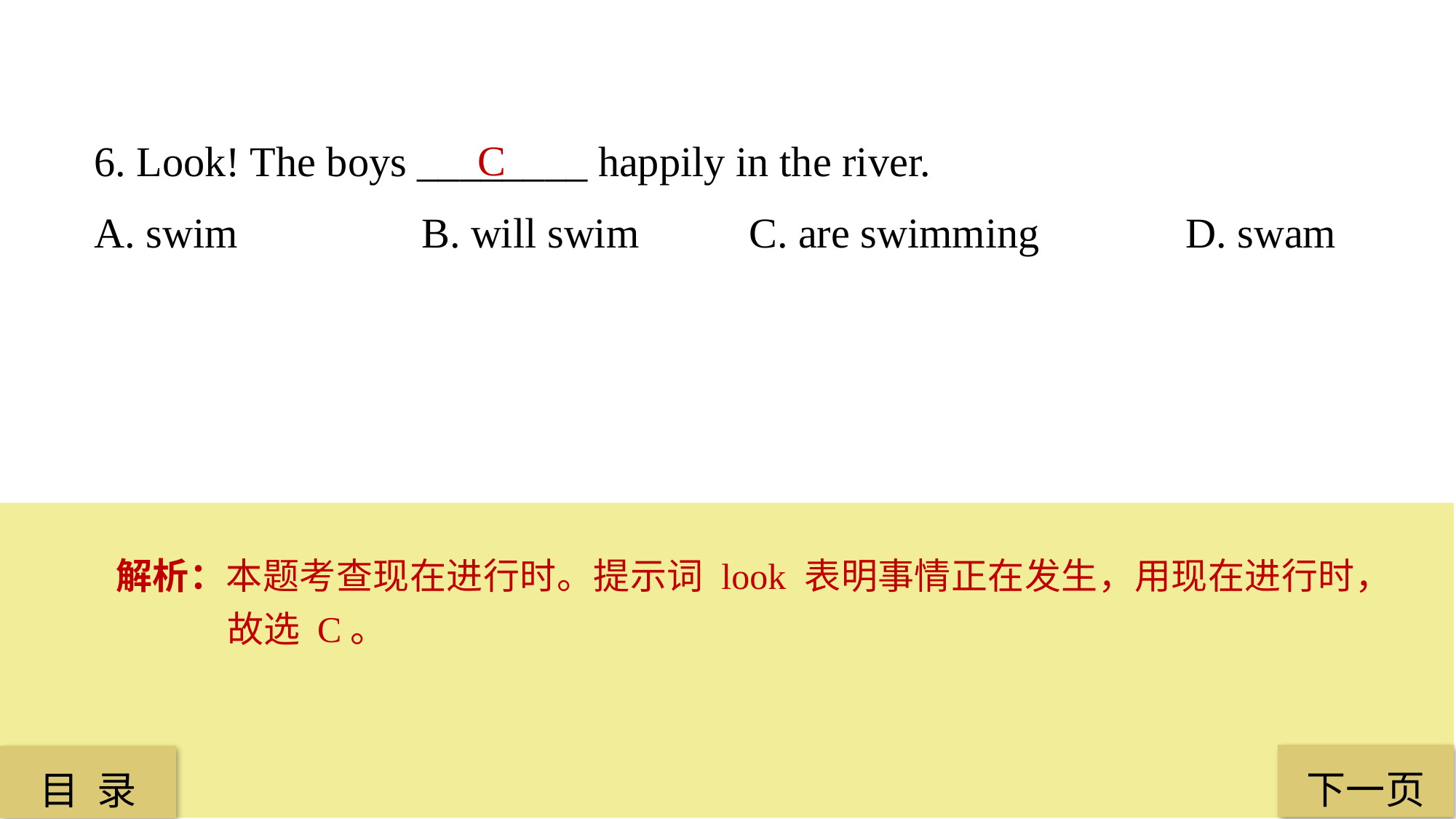

6. Look! The boys ________ happily in the river.
A. swim 		B. will swim 	C. are swimming 		D. swam
C
解析：本题考查现在进行时。提示词 look 表明事情正在发生，用现在进行时，故选 C。